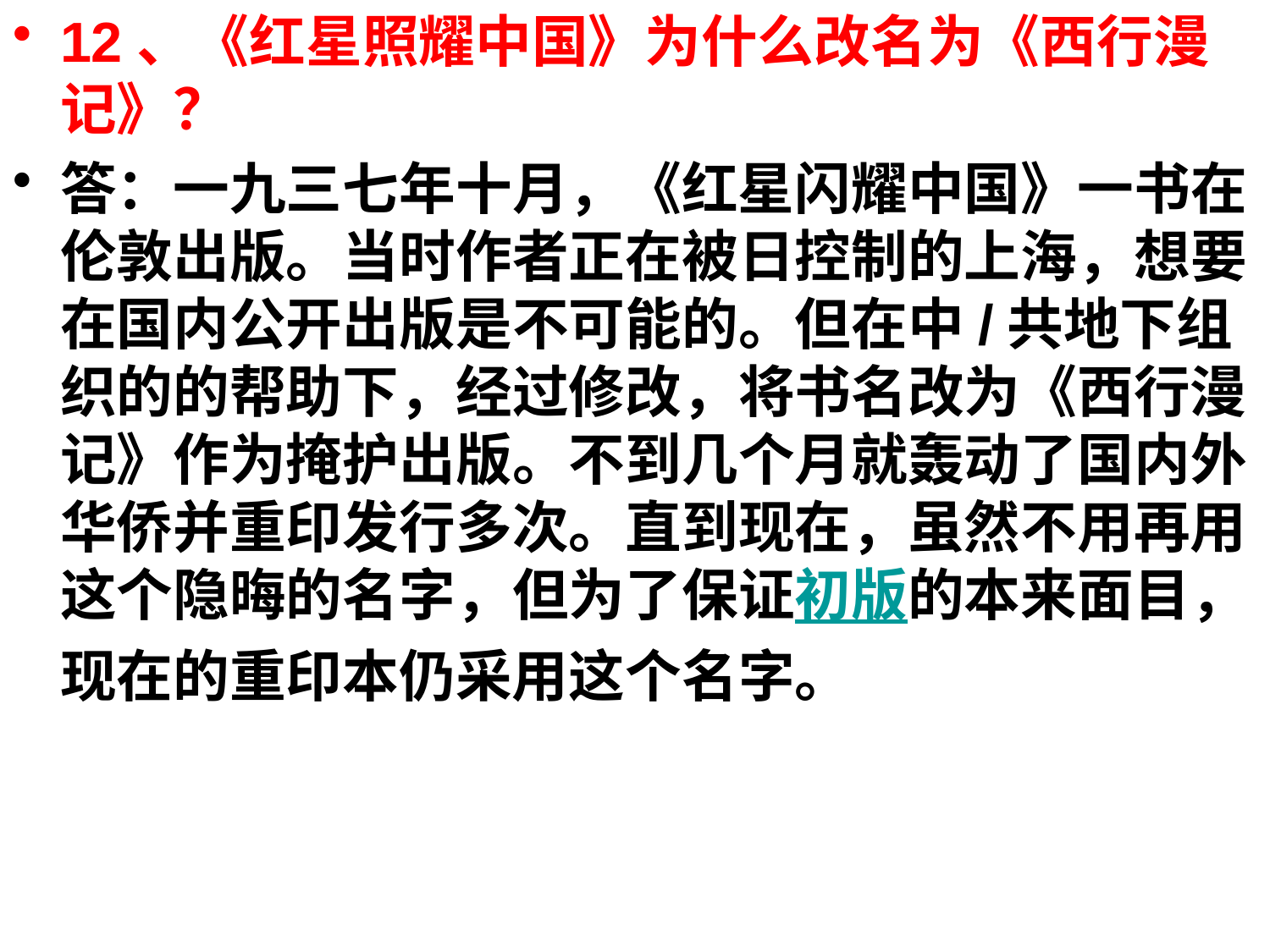

12、《红星照耀中国》为什么改名为《西行漫记》？
答：一九三七年十月，《红星闪耀中国》一书在伦敦出版。当时作者正在被日控制的上海，想要在国内公开出版是不可能的。但在中/共地下组织的的帮助下，经过修改，将书名改为《西行漫记》作为掩护出版。不到几个月就轰动了国内外华侨并重印发行多次。直到现在，虽然不用再用这个隐晦的名字，但为了保证初版的本来面目，现在的重印本仍采用这个名字。
#